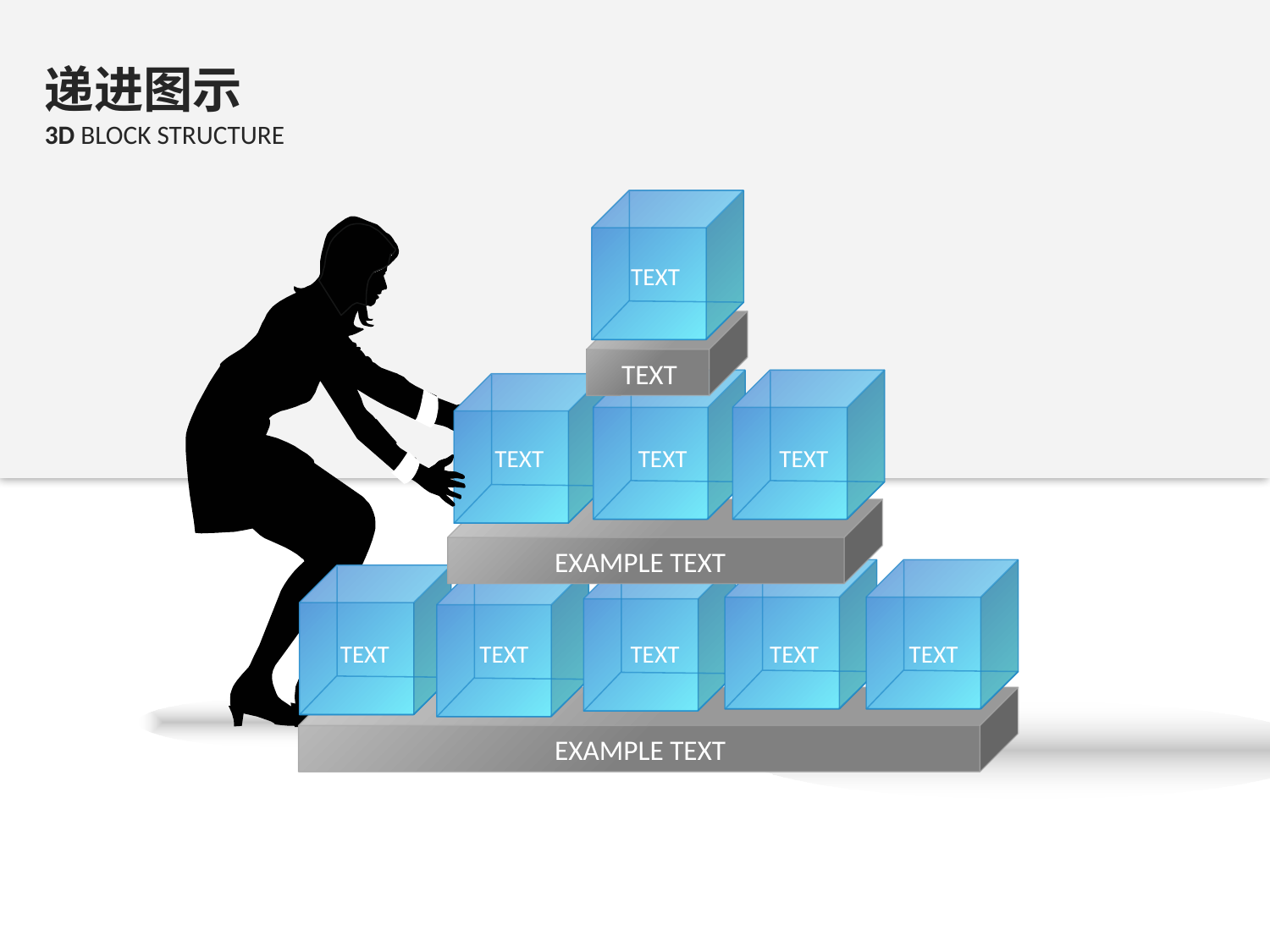

递进图示
3D BLOCK STRUCTURE

TEXT

TEXT

TEXT
TEXT
TEXT

EXAMPLE TEXT

TEXT
TEXT
TEXT
TEXT
TEXT

EXAMPLE TEXT